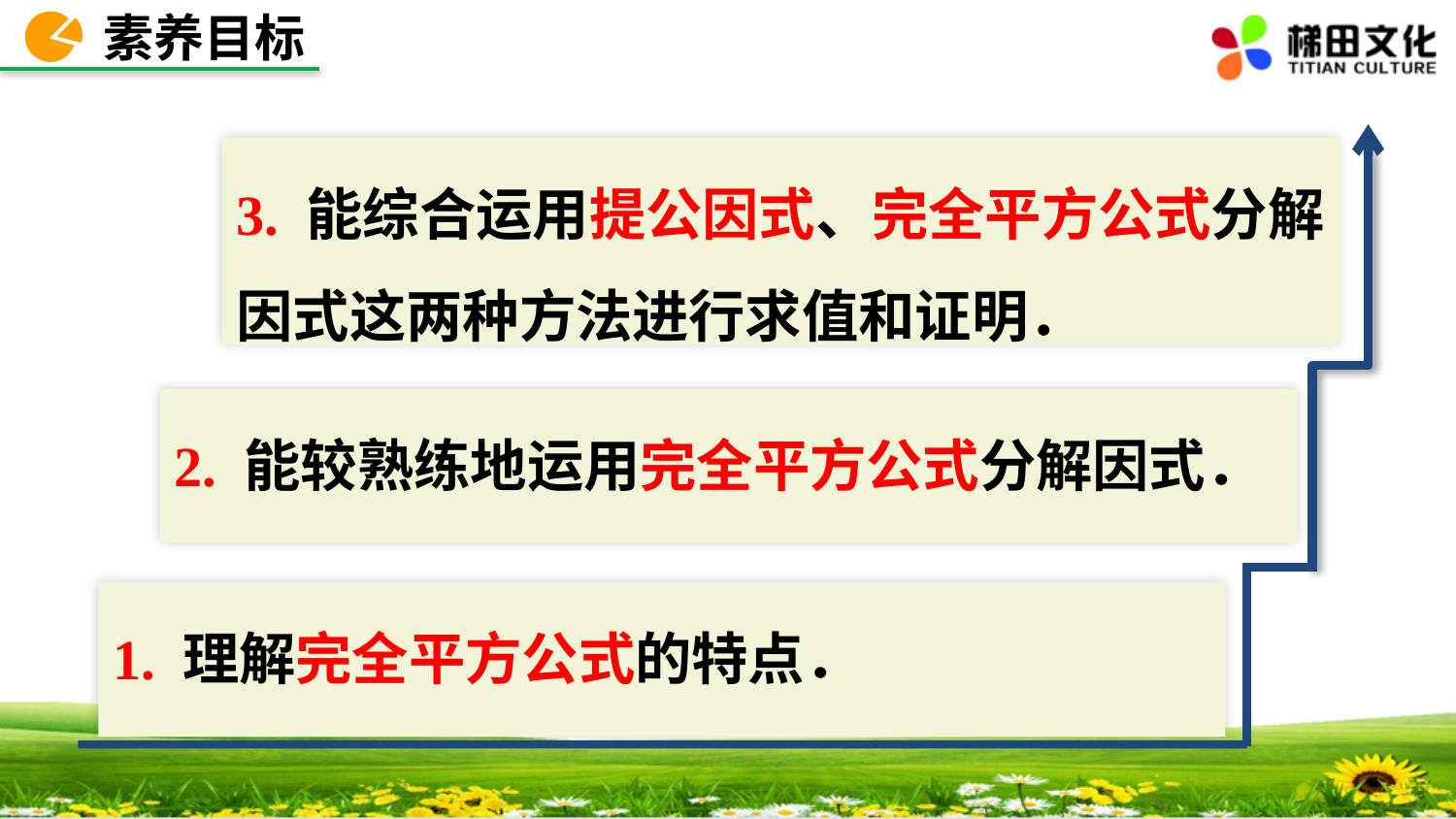

素养目标

3. 能综合运用提公因式、完全平方公式分解因式这两种方法进行求值和证明．
2. 能较熟练地运用完全平方公式分解因式．
1. 理解完全平方公式的特点．